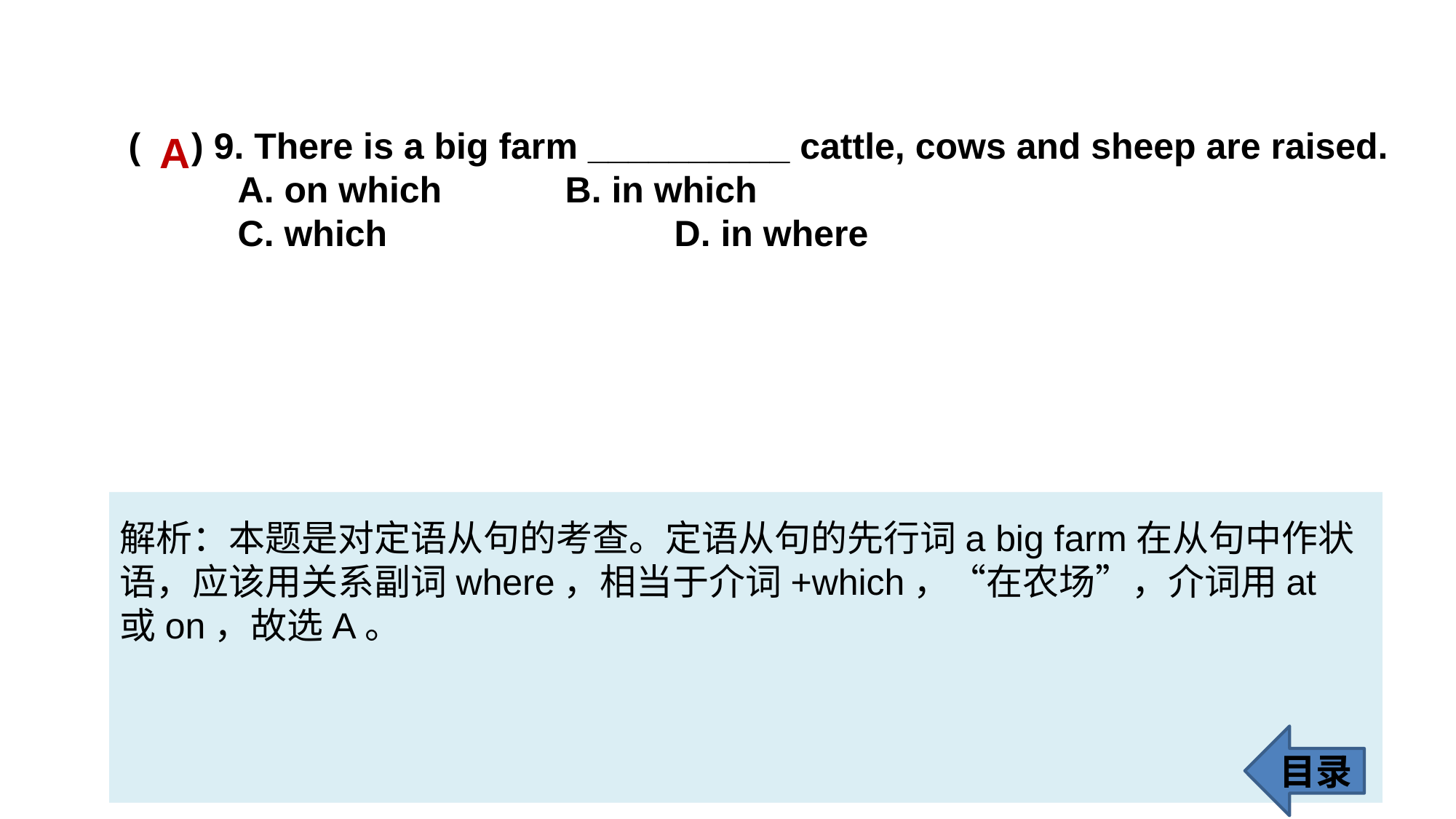

(     ) 9. There is a big farm __________ cattle, cows and sheep are raised.
	A. on which 		B. in which
	C. which 			D. in where
A

解析：本题是对定语从句的考查。定语从句的先行词a big farm在从句中作状
语，应该用关系副词where，相当于介词+which，“在农场”，介词用at
或on，故选A。
目录
68